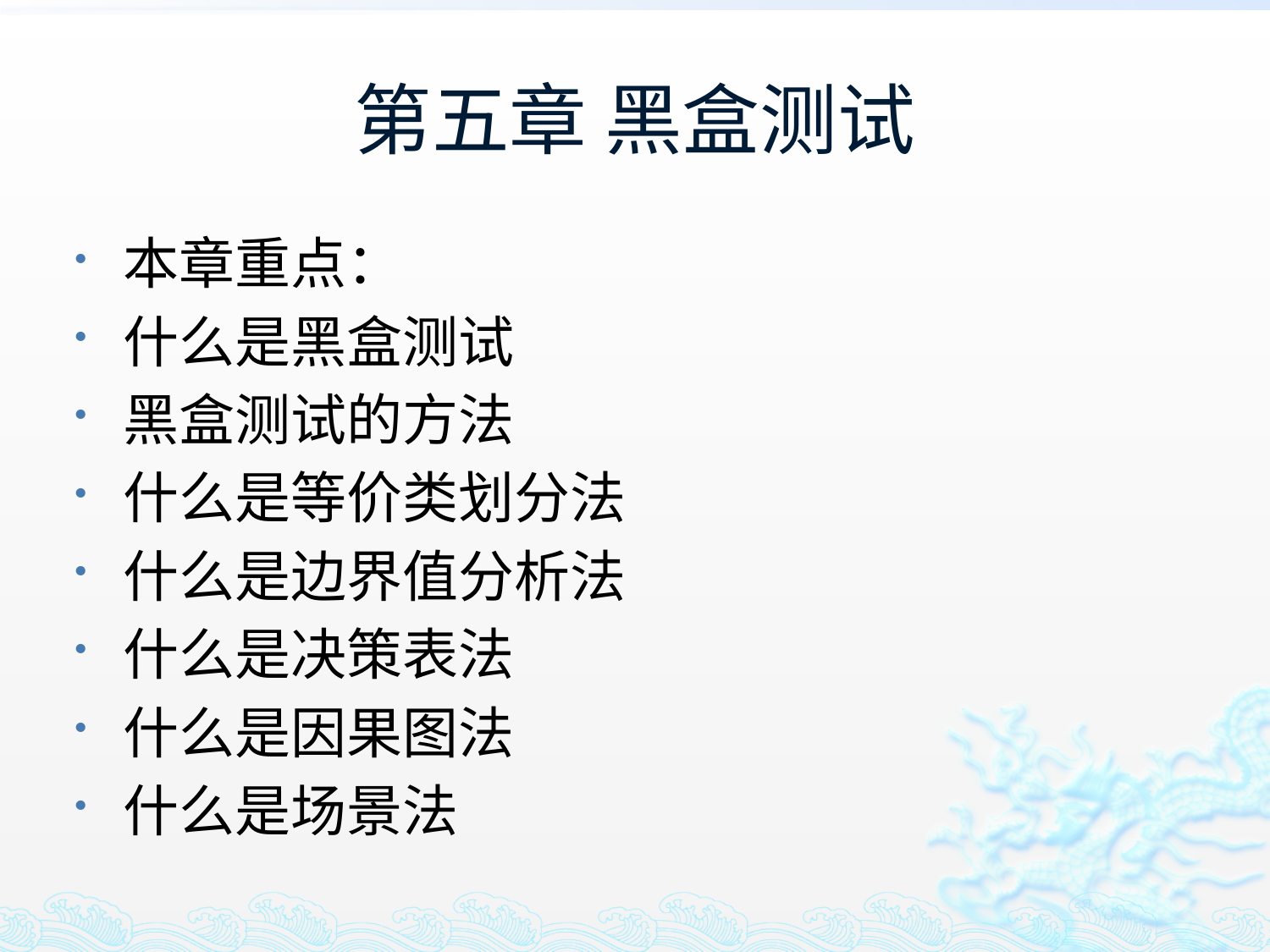

# 第五章 黑盒测试
本章重点：
什么是黑盒测试
黑盒测试的方法
什么是等价类划分法
什么是边界值分析法
什么是决策表法
什么是因果图法
什么是场景法